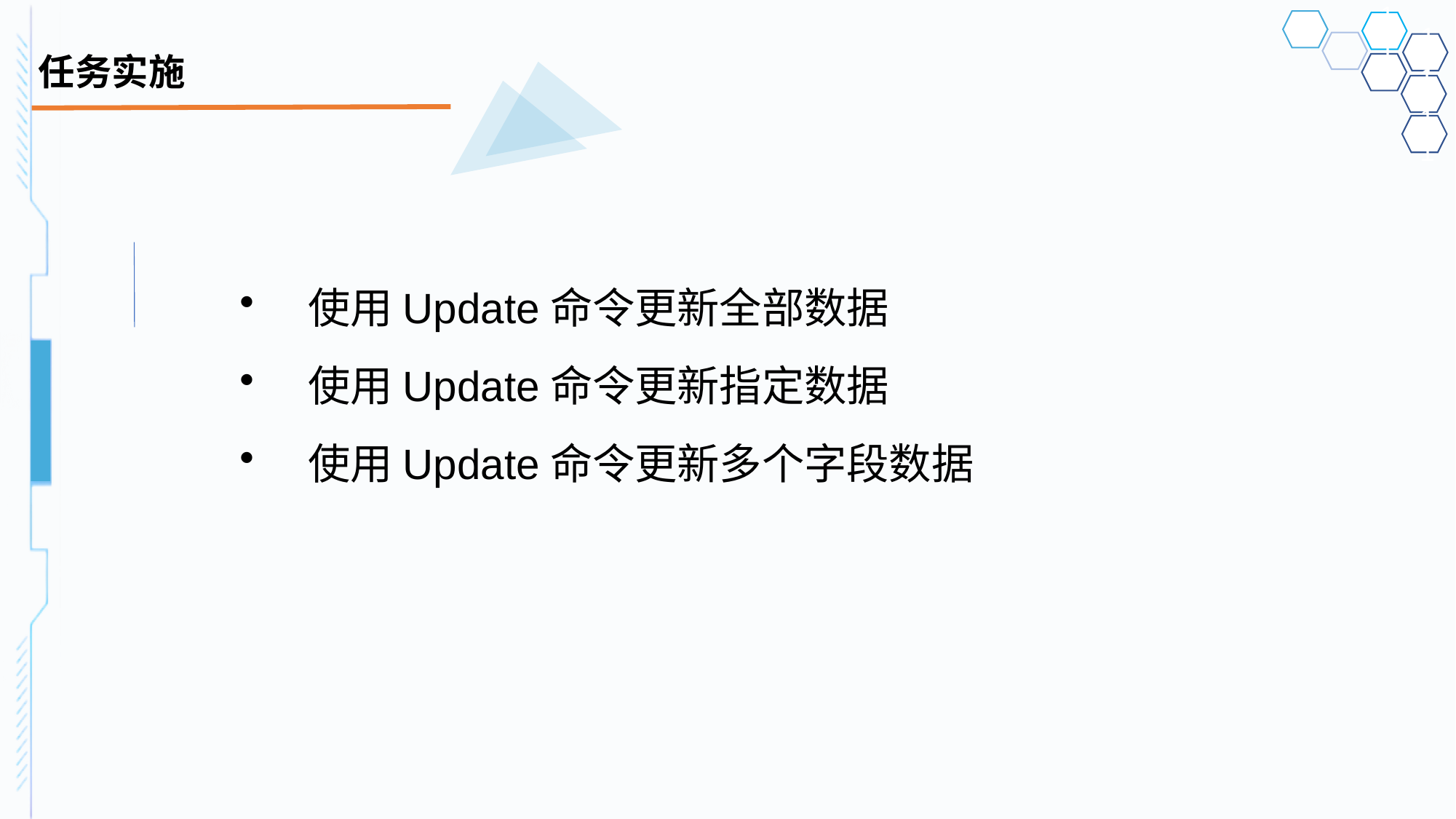

# 任务实施

使用Update命令更新全部数据
使用Update命令更新指定数据
使用Update命令更新多个字段数据